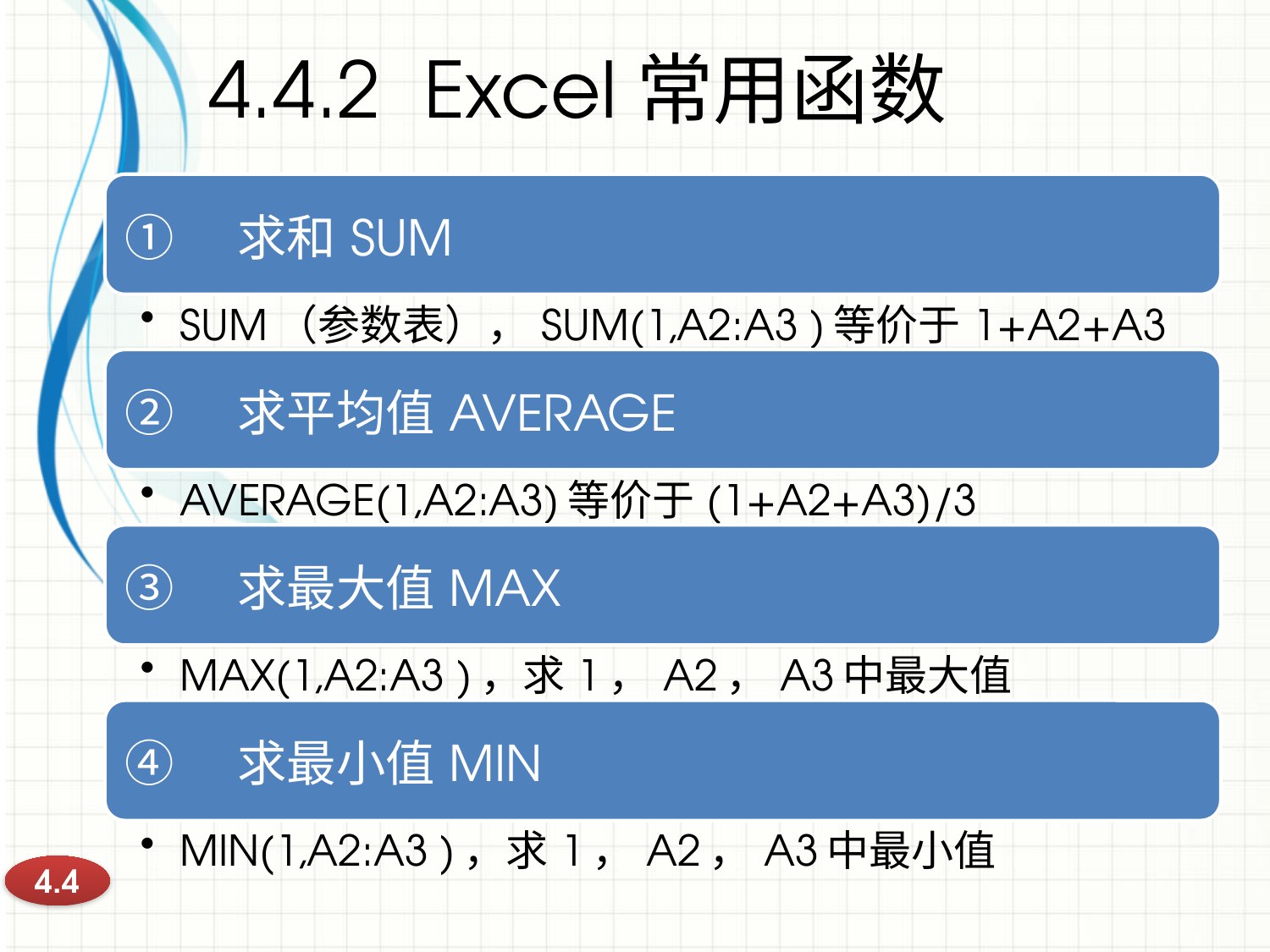

# 4.4.2  Excel常用函数
②　求平均值AVERAGE
①　求和SUM
SUM（参数表），SUM(1,A2:A3 )等价于1+A2+A3
AVERAGE(1,A2:A3)等价于(1+A2+A3)/3
③　求最大值MAX
MAX(1,A2:A3 )，求1，A2，A3中最大值
MIN(1,A2:A3 )，求1，A2，A3中最小值